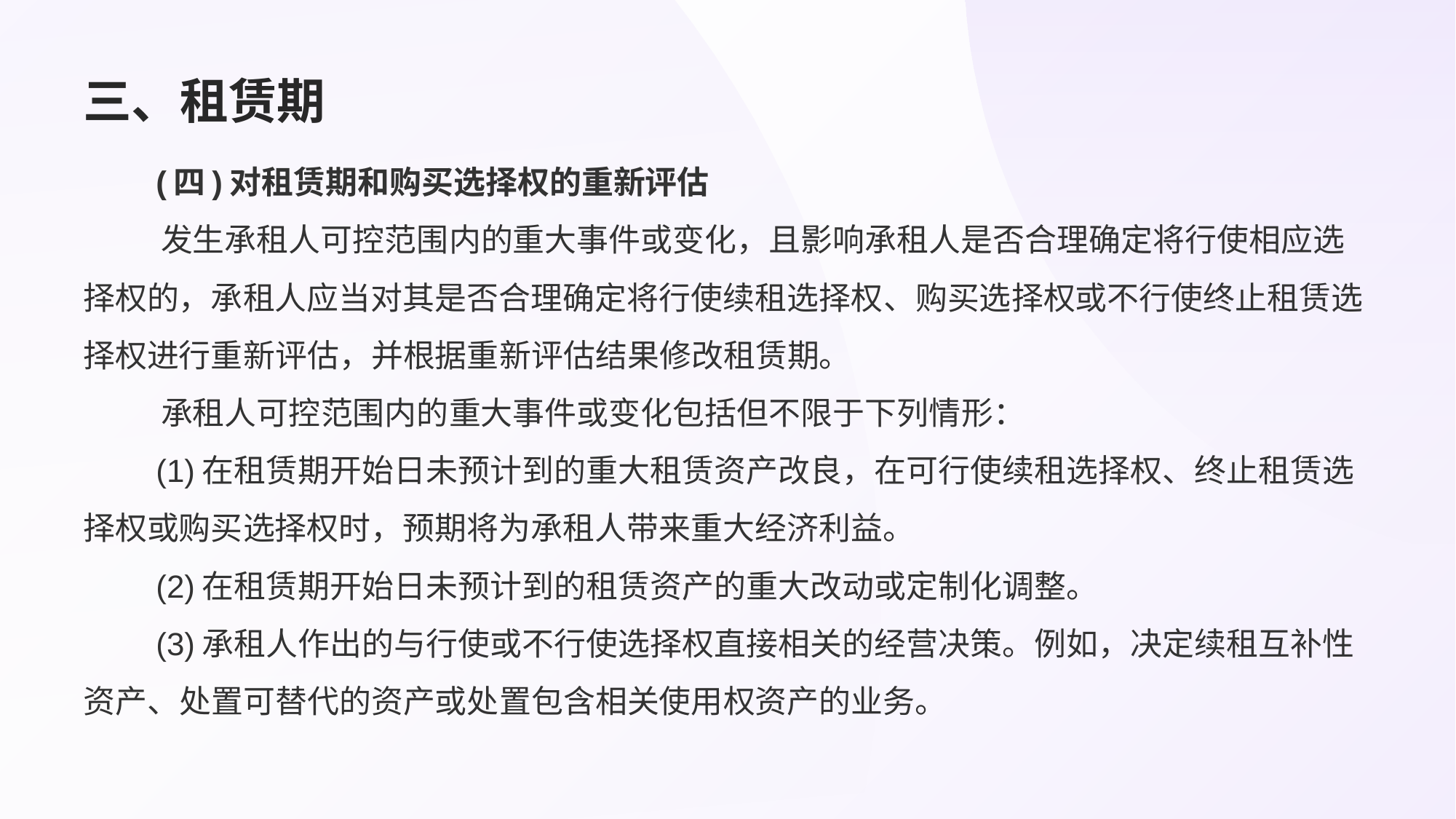

# 三、租赁期
 (四)对租赁期和购买选择权的重新评估
 发生承租人可控范围内的重大事件或变化，且影响承租人是否合理确定将行使相应选择权的，承租人应当对其是否合理确定将行使续租选择权、购买选择权或不行使终止租赁选择权进行重新评估，并根据重新评估结果修改租赁期。
 承租人可控范围内的重大事件或变化包括但不限于下列情形：
 (1)在租赁期开始日未预计到的重大租赁资产改良，在可行使续租选择权、终止租赁选择权或购买选择权时，预期将为承租人带来重大经济利益。
 (2)在租赁期开始日未预计到的租赁资产的重大改动或定制化调整。
 (3)承租人作出的与行使或不行使选择权直接相关的经营决策。例如，决定续租互补性资产、处置可替代的资产或处置包含相关使用权资产的业务。